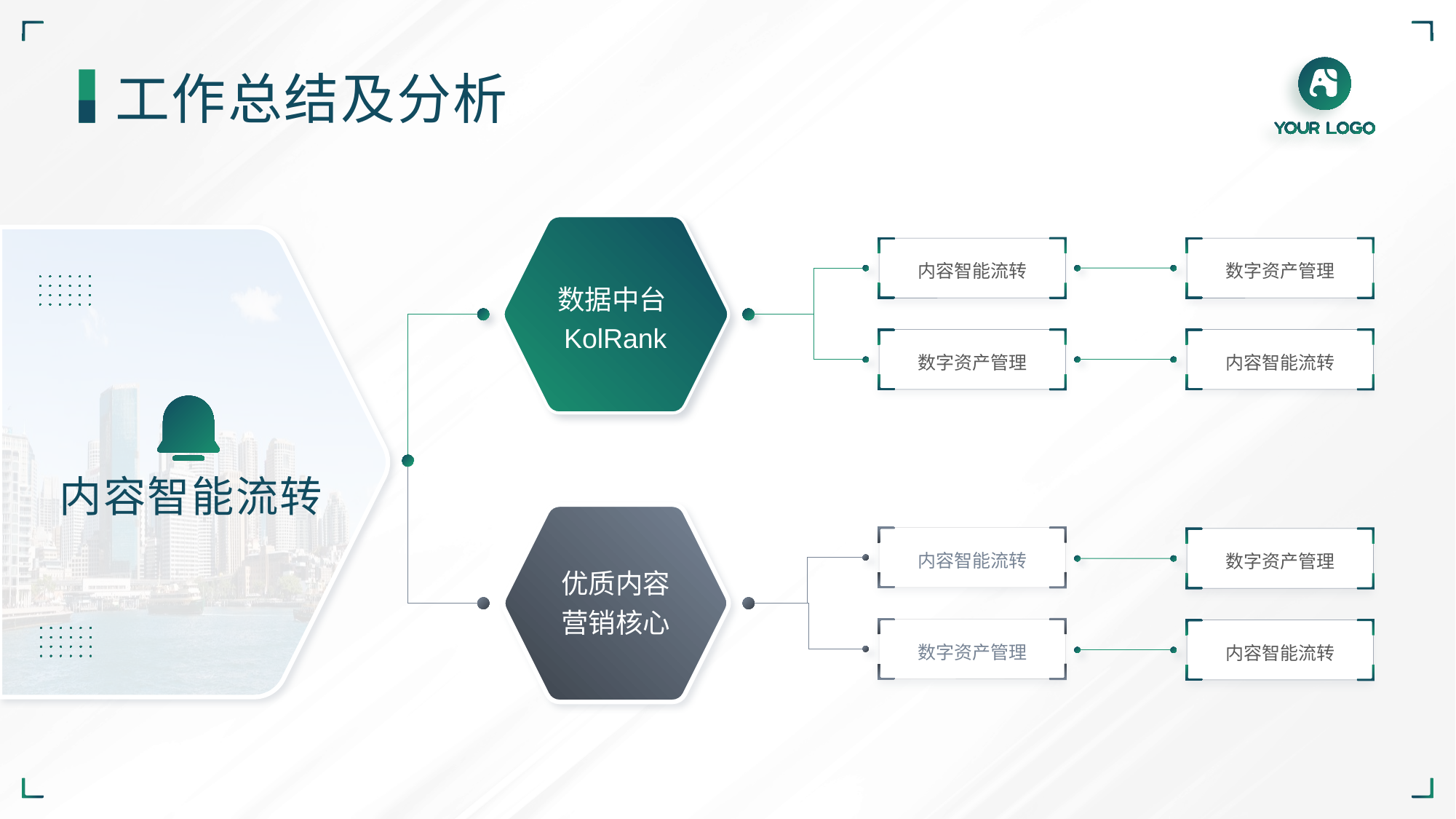

工作总结及分析

数字资产管理

内容智能流转

内容智能流转

数据中台KolRank

数字资产管理

内容智能流转

数字资产管理

内容智能流转

内容智能流转

优质内容
营销核心

数字资产管理